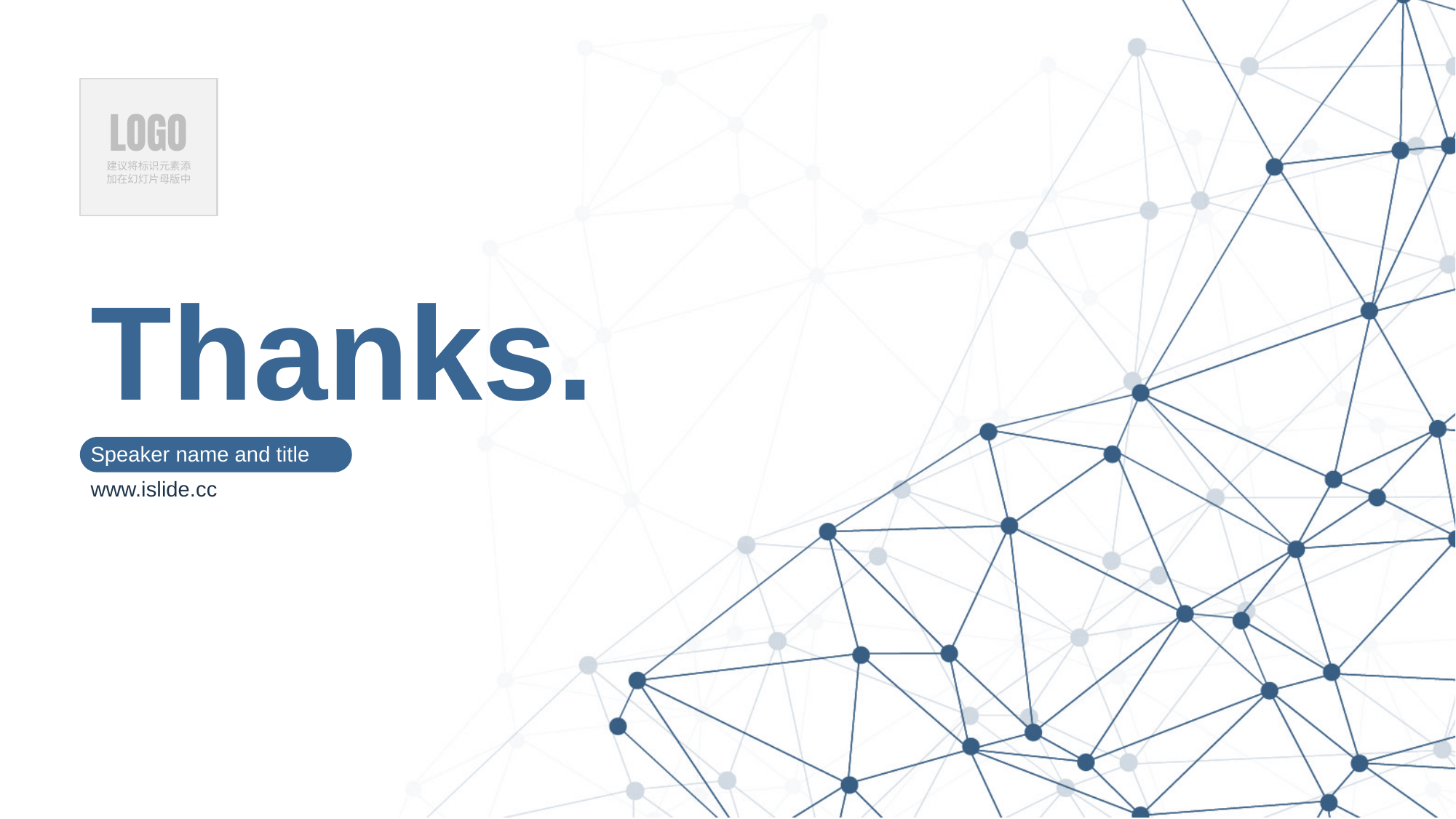

LOGO
建议将标识元素添
加在幻灯片母版中
# Thanks.
Speaker name and title
www.islide.cc